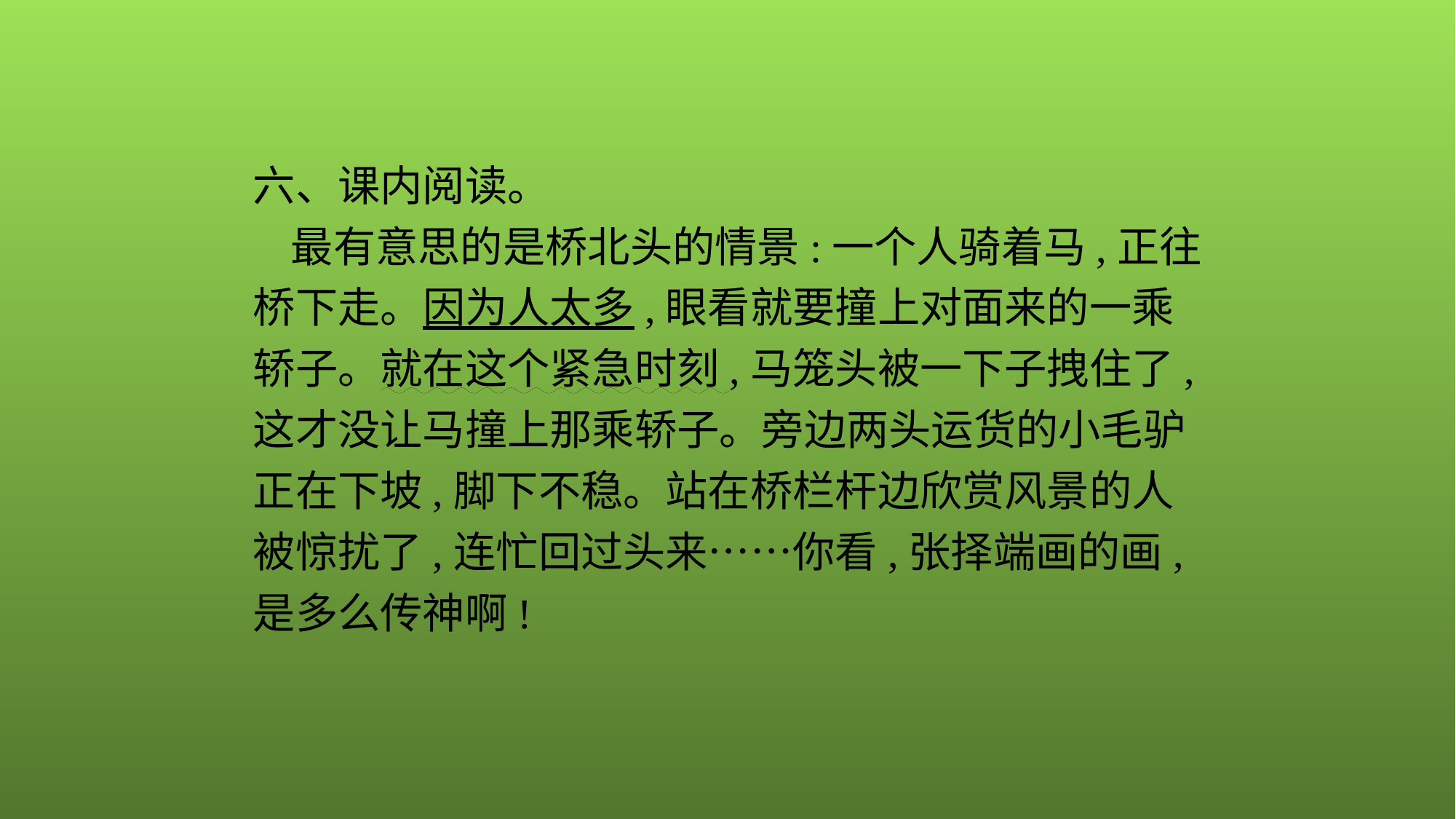

六、课内阅读。
最有意思的是桥北头的情景:一个人骑着马,正往桥下走。因为人太多,眼看就要撞上对面来的一乘轿子。就在这个紧急时刻,马笼头被一下子拽住了,这才没让马撞上那乘轿子。旁边两头运货的小毛驴正在下坡,脚下不稳。站在桥栏杆边欣赏风景的人被惊扰了,连忙回过头来……你看,张择端画的画,是多么传神啊!